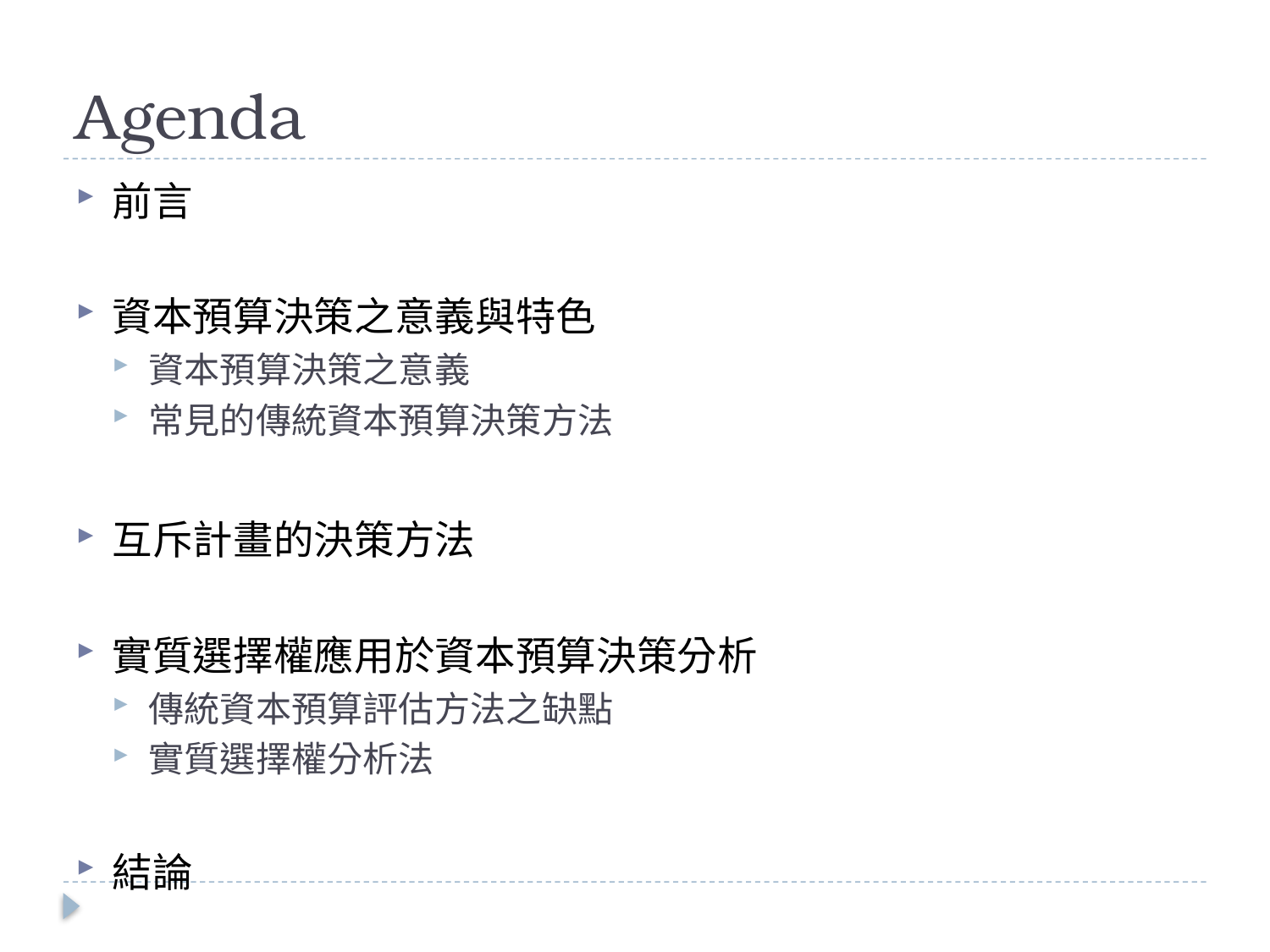

# Agenda
前言

資本預算決策之意義與特色
資本預算決策之意義
常見的傳統資本預算決策方法

互斥計畫的決策方法

實質選擇權應用於資本預算決策分析
傳統資本預算評估方法之缺點
實質選擇權分析法

結論